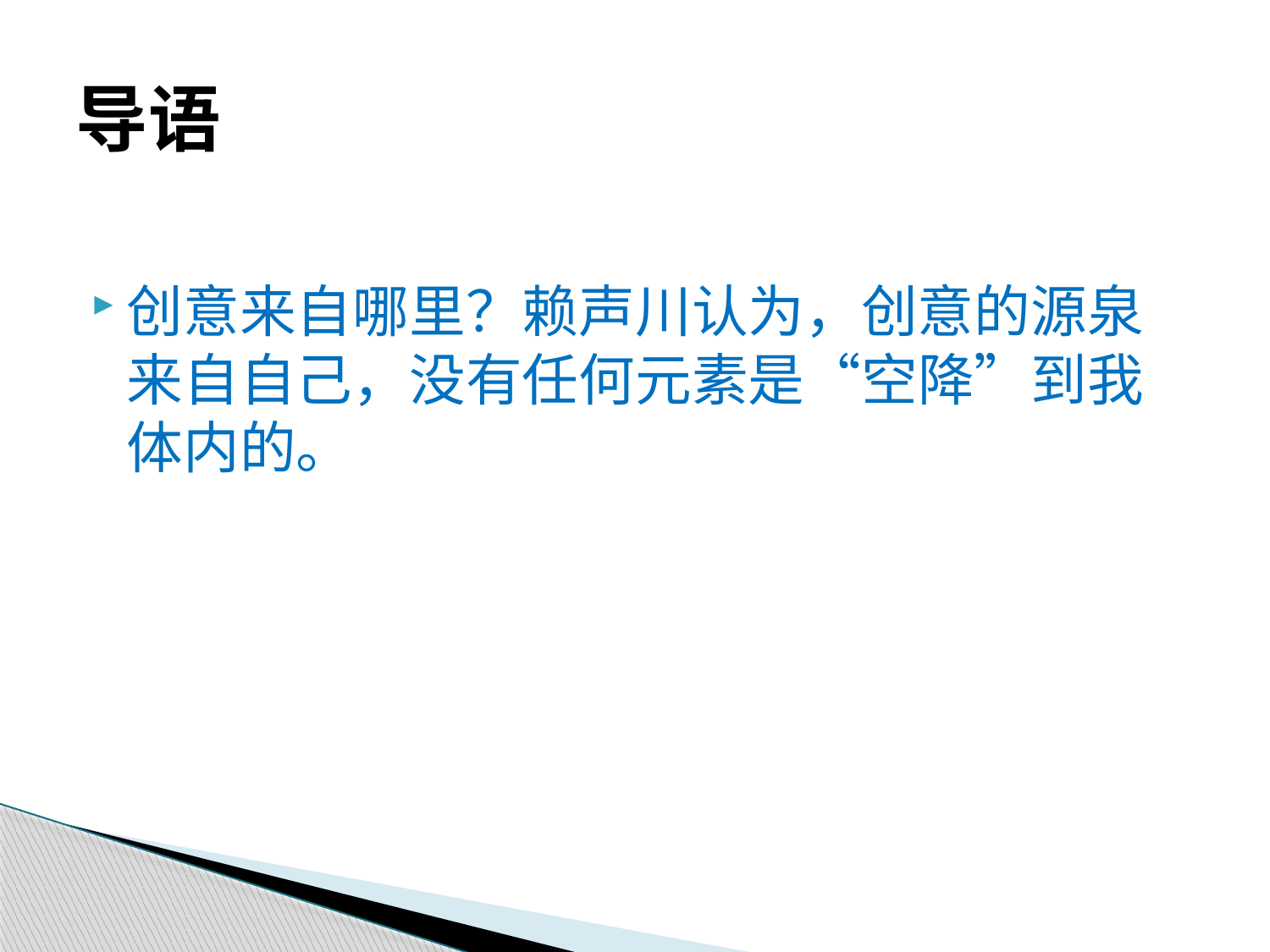

# 导语

创意来自哪里？赖声川认为，创意的源泉来自自己，没有任何元素是“空降”到我体内的。